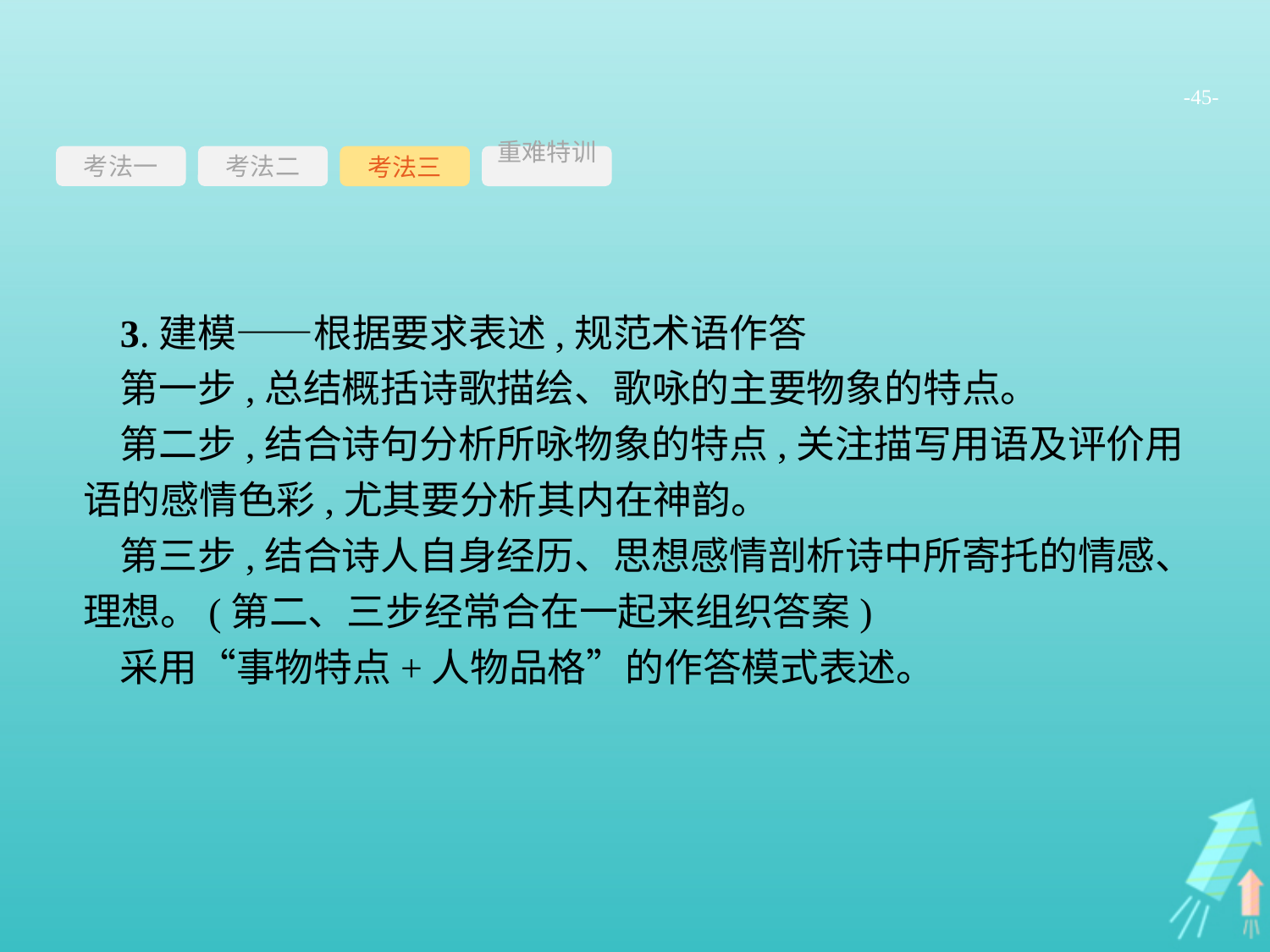

-45-
考法一
考法三
重难特训
考法二
3.建模——根据要求表述,规范术语作答
第一步,总结概括诗歌描绘、歌咏的主要物象的特点。
第二步,结合诗句分析所咏物象的特点,关注描写用语及评价用语的感情色彩,尤其要分析其内在神韵。
第三步,结合诗人自身经历、思想感情剖析诗中所寄托的情感、理想。(第二、三步经常合在一起来组织答案)
采用“事物特点+人物品格”的作答模式表述。